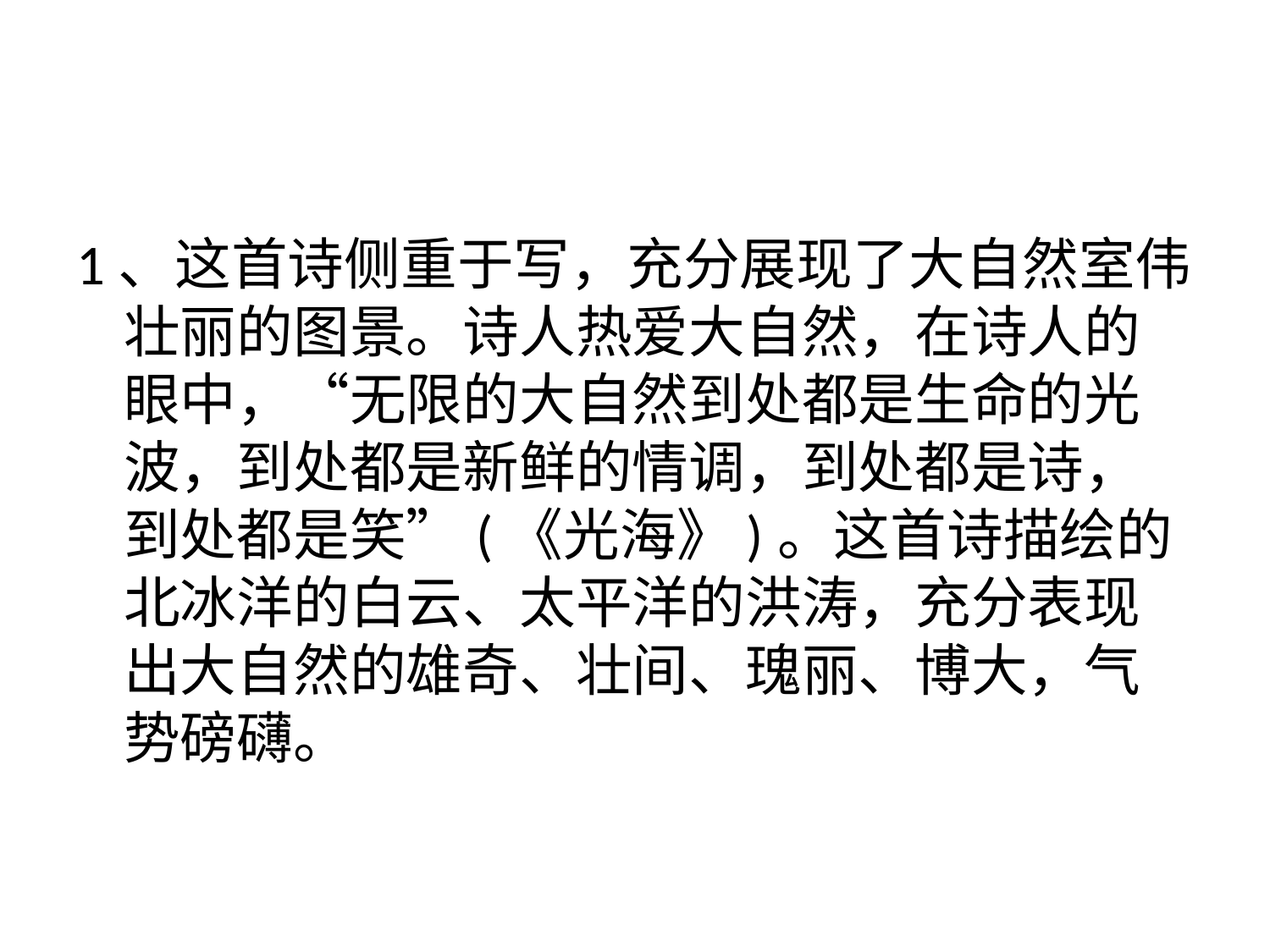

#
1、这首诗侧重于写，充分展现了大自然室伟壮丽的图景。诗人热爱大自然，在诗人的眼中，“无限的大自然到处都是生命的光波，到处都是新鲜的情调，到处都是诗，到处都是笑”(《光海》)。这首诗描绘的北冰洋的白云、太平洋的洪涛，充分表现出大自然的雄奇、壮间、瑰丽、博大，气势磅礴。